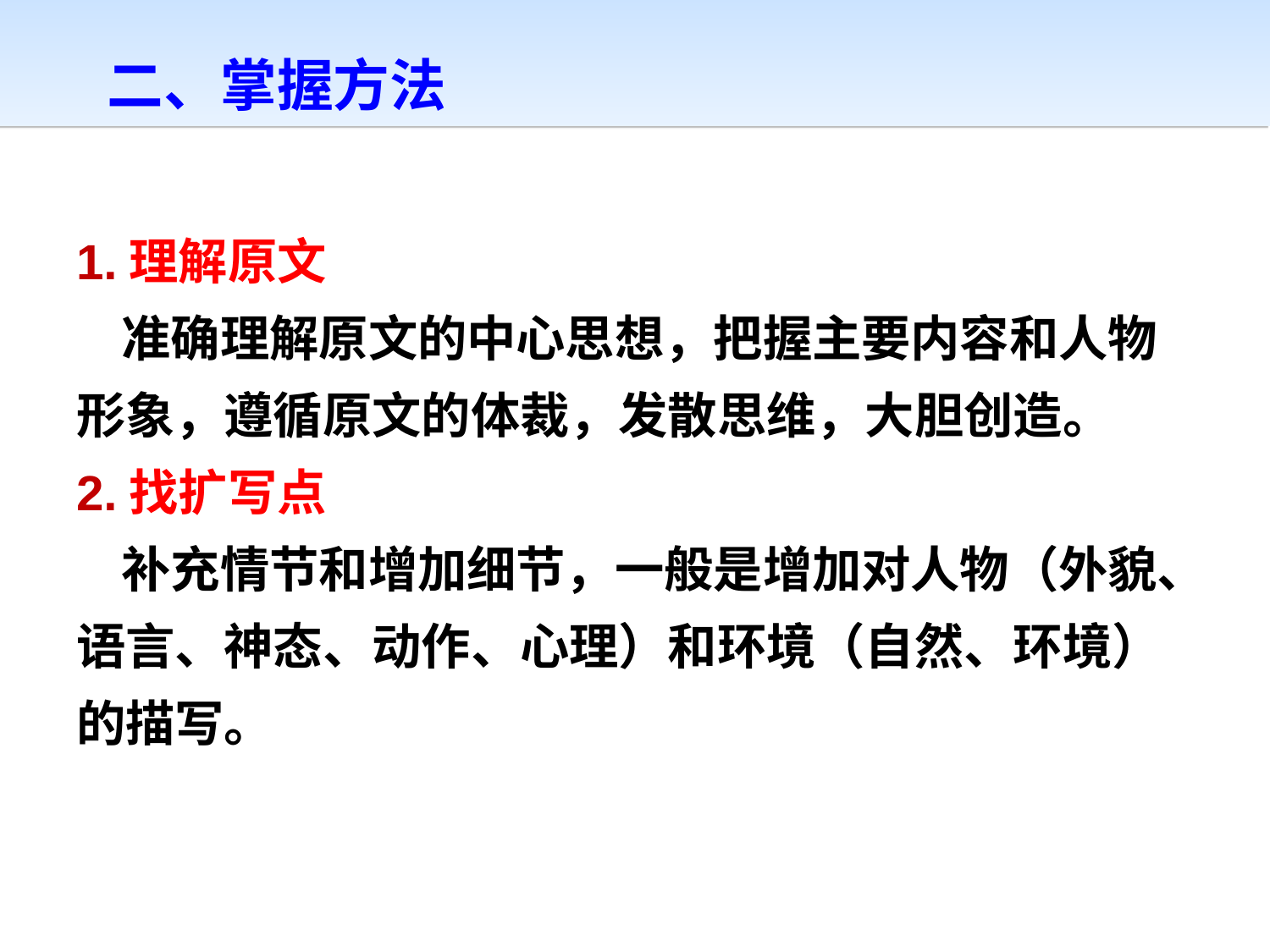

二、掌握方法

1.理解原文
   准确理解原文的中心思想，把握主要内容和人物形象，遵循原文的体裁，发散思维，大胆创造。
2.找扩写点
   补充情节和增加细节，一般是增加对人物（外貌、语言、神态、动作、心理）和环境（自然、环境）的描写。